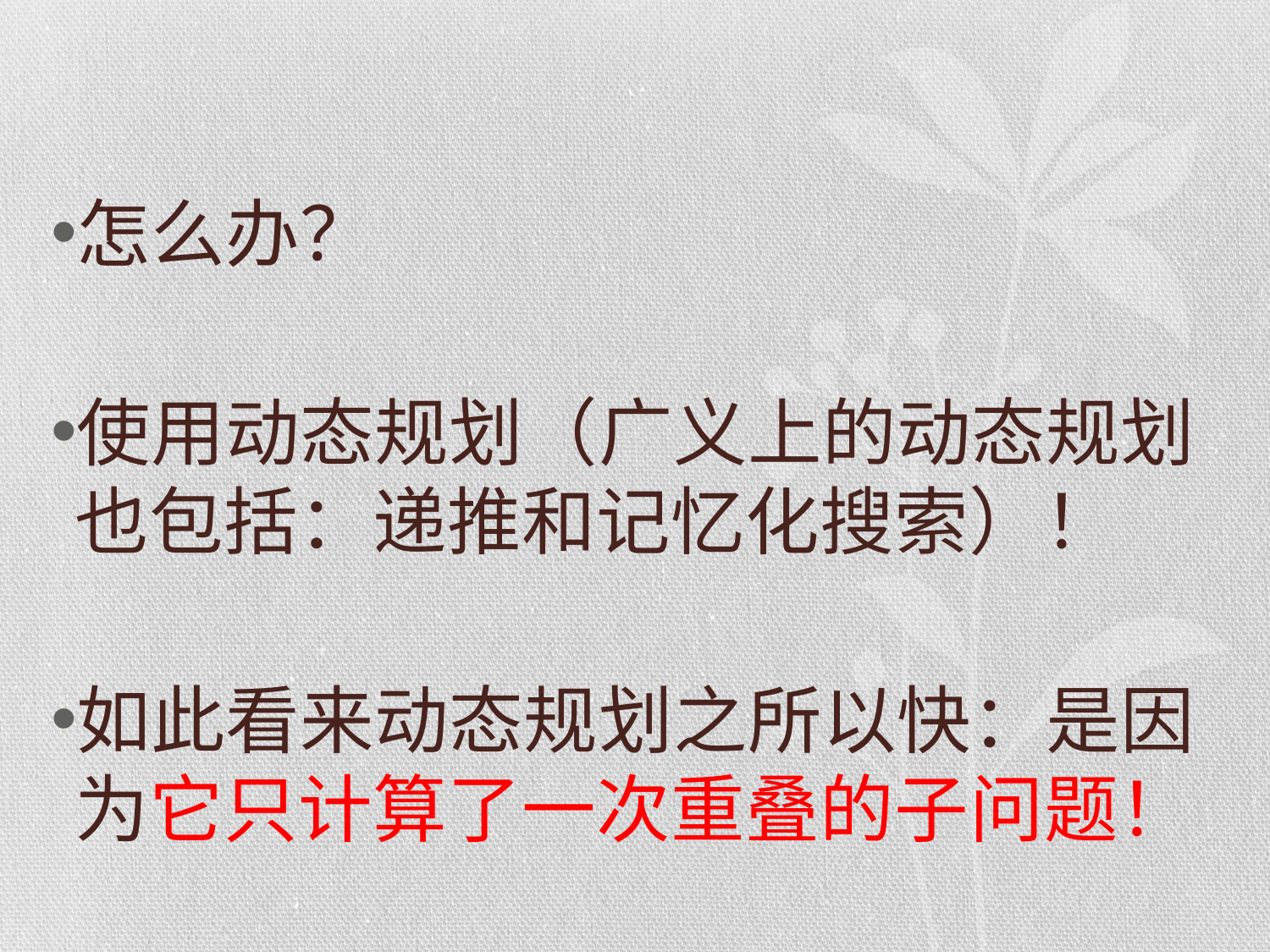

#
怎么办？

使用动态规划（广义上的动态规划也包括：递推和记忆化搜索）！

如此看来动态规划之所以快：是因为它只计算了一次重叠的子问题！